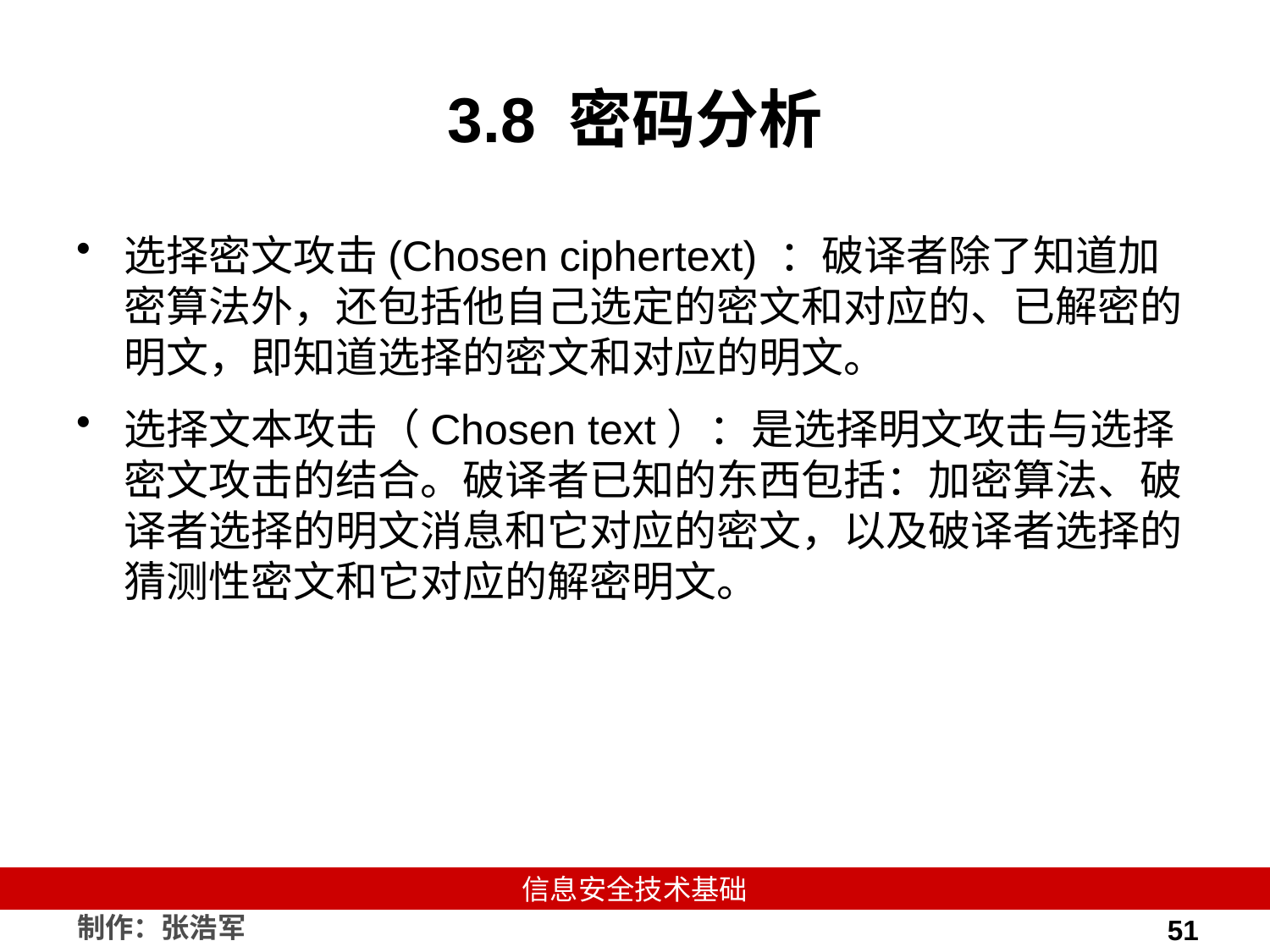

# 3.8 密码分析
选择密文攻击(Chosen ciphertext) ：破译者除了知道加密算法外，还包括他自己选定的密文和对应的、已解密的明文，即知道选择的密文和对应的明文。
选择文本攻击（Chosen text）：是选择明文攻击与选择密文攻击的结合。破译者已知的东西包括：加密算法、破译者选择的明文消息和它对应的密文，以及破译者选择的猜测性密文和它对应的解密明文。

51